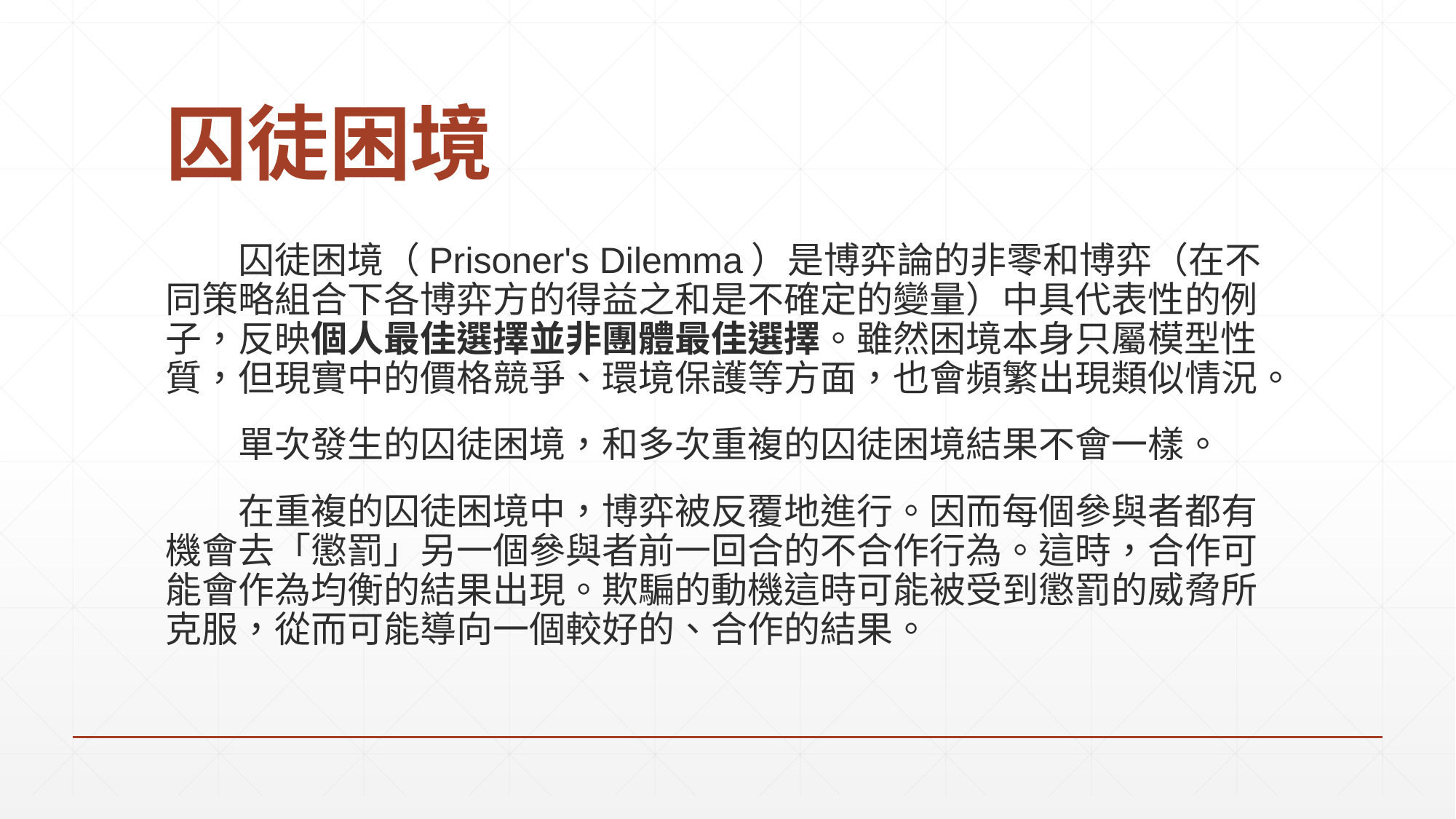

# 囚徒困境
　　囚徒困境（Prisoner's Dilemma）是博弈論的非零和博弈（在不同策略組合下各博弈方的得益之和是不確定的變量）中具代表性的例子，反映個人最佳選擇並非團體最佳選擇。雖然困境本身只屬模型性質，但現實中的價格競爭、環境保護等方面，也會頻繁出現類似情況。
　　單次發生的囚徒困境，和多次重複的囚徒困境結果不會一樣。
　　在重複的囚徒困境中，博弈被反覆地進行。因而每個參與者都有機會去「懲罰」另一個參與者前一回合的不合作行為。這時，合作可能會作為均衡的結果出現。欺騙的動機這時可能被受到懲罰的威脅所克服，從而可能導向一個較好的、合作的結果。